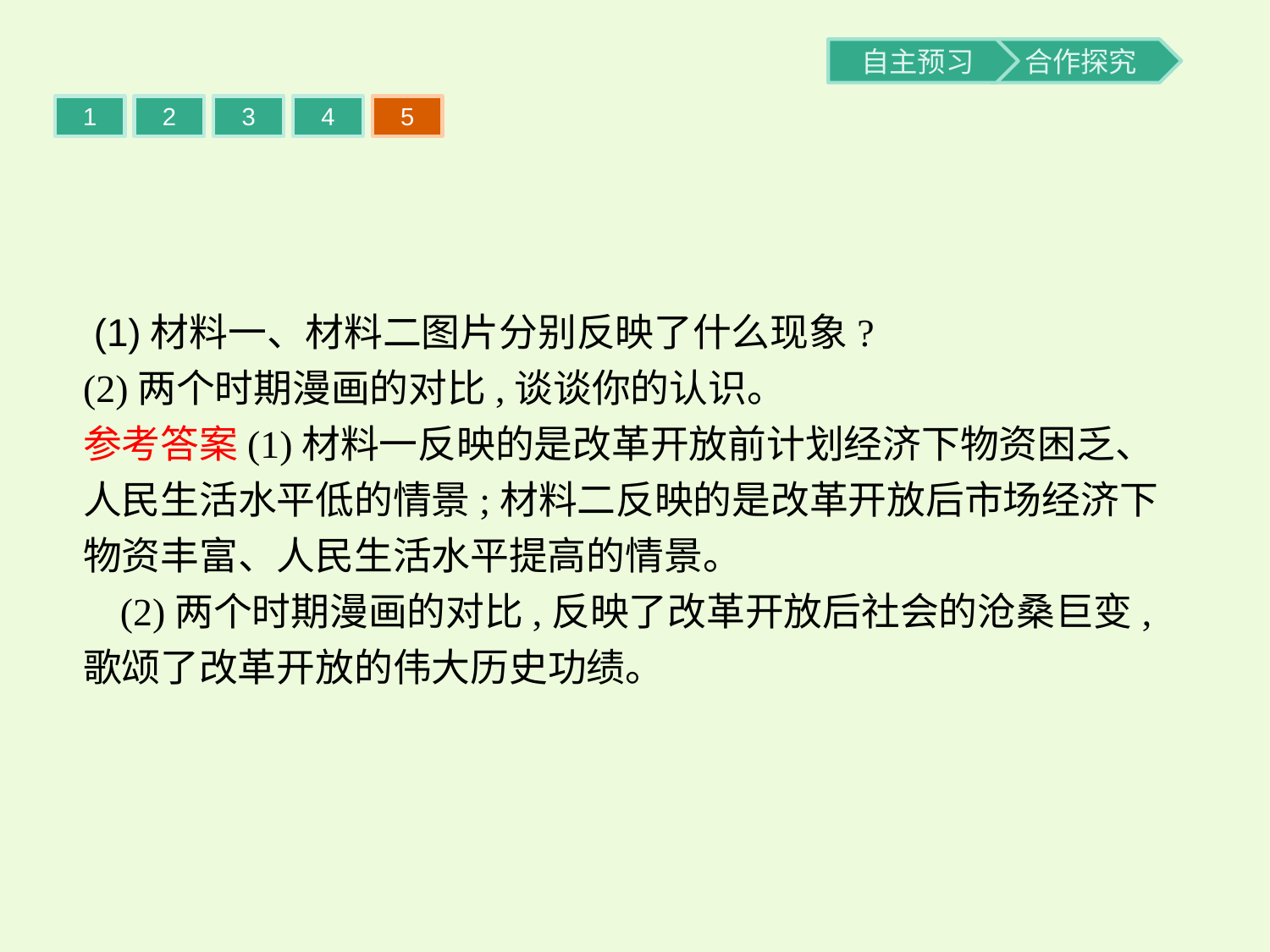

1
2
3
4
5
 (1)材料一、材料二图片分别反映了什么现象?
(2)两个时期漫画的对比,谈谈你的认识。
参考答案(1)材料一反映的是改革开放前计划经济下物资困乏、人民生活水平低的情景;材料二反映的是改革开放后市场经济下物资丰富、人民生活水平提高的情景。
(2)两个时期漫画的对比,反映了改革开放后社会的沧桑巨变,歌颂了改革开放的伟大历史功绩。